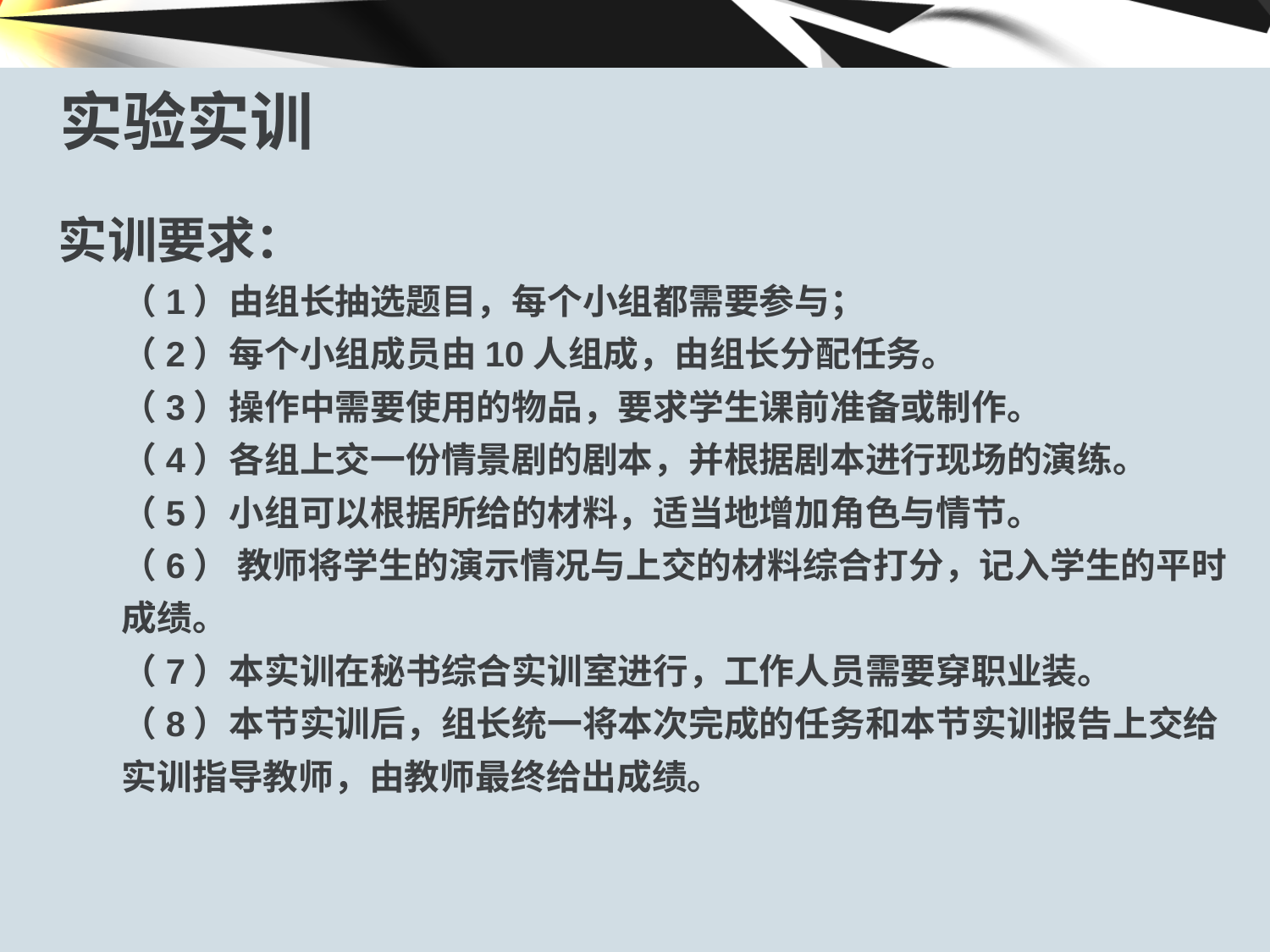

实验实训
实训要求：
（1）由组长抽选题目，每个小组都需要参与；
（2）每个小组成员由10人组成，由组长分配任务。
（3）操作中需要使用的物品，要求学生课前准备或制作。
（4）各组上交一份情景剧的剧本，并根据剧本进行现场的演练。
（5）小组可以根据所给的材料，适当地增加角色与情节。
（6） 教师将学生的演示情况与上交的材料综合打分，记入学生的平时成绩。
（7）本实训在秘书综合实训室进行，工作人员需要穿职业装。
（8）本节实训后，组长统一将本次完成的任务和本节实训报告上交给实训指导教师，由教师最终给出成绩。